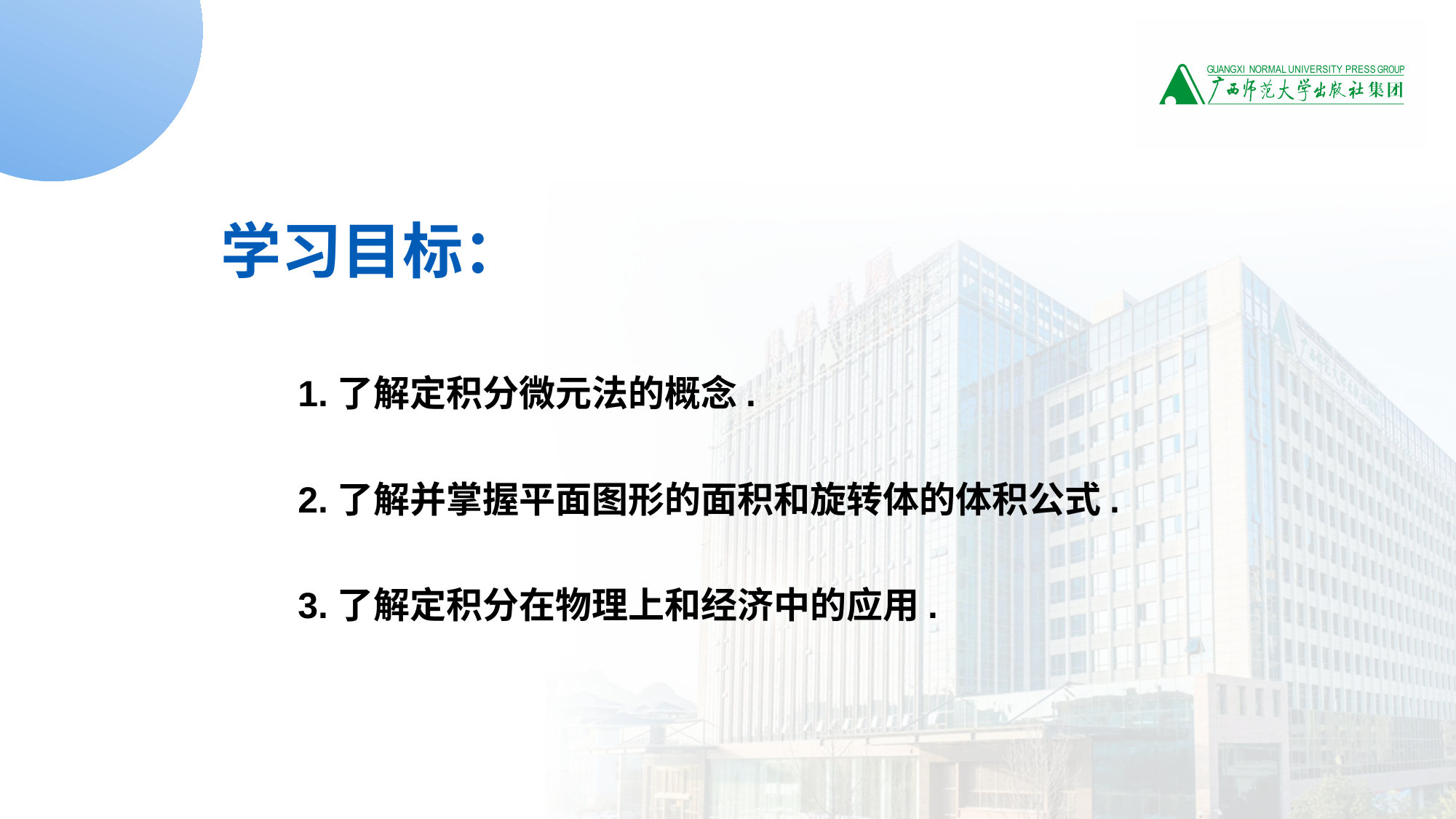

学习目标：
1.了解定积分微元法的概念.
2.了解并掌握平面图形的面积和旋转体的体积公式.
3.了解定积分在物理上和经济中的应用.